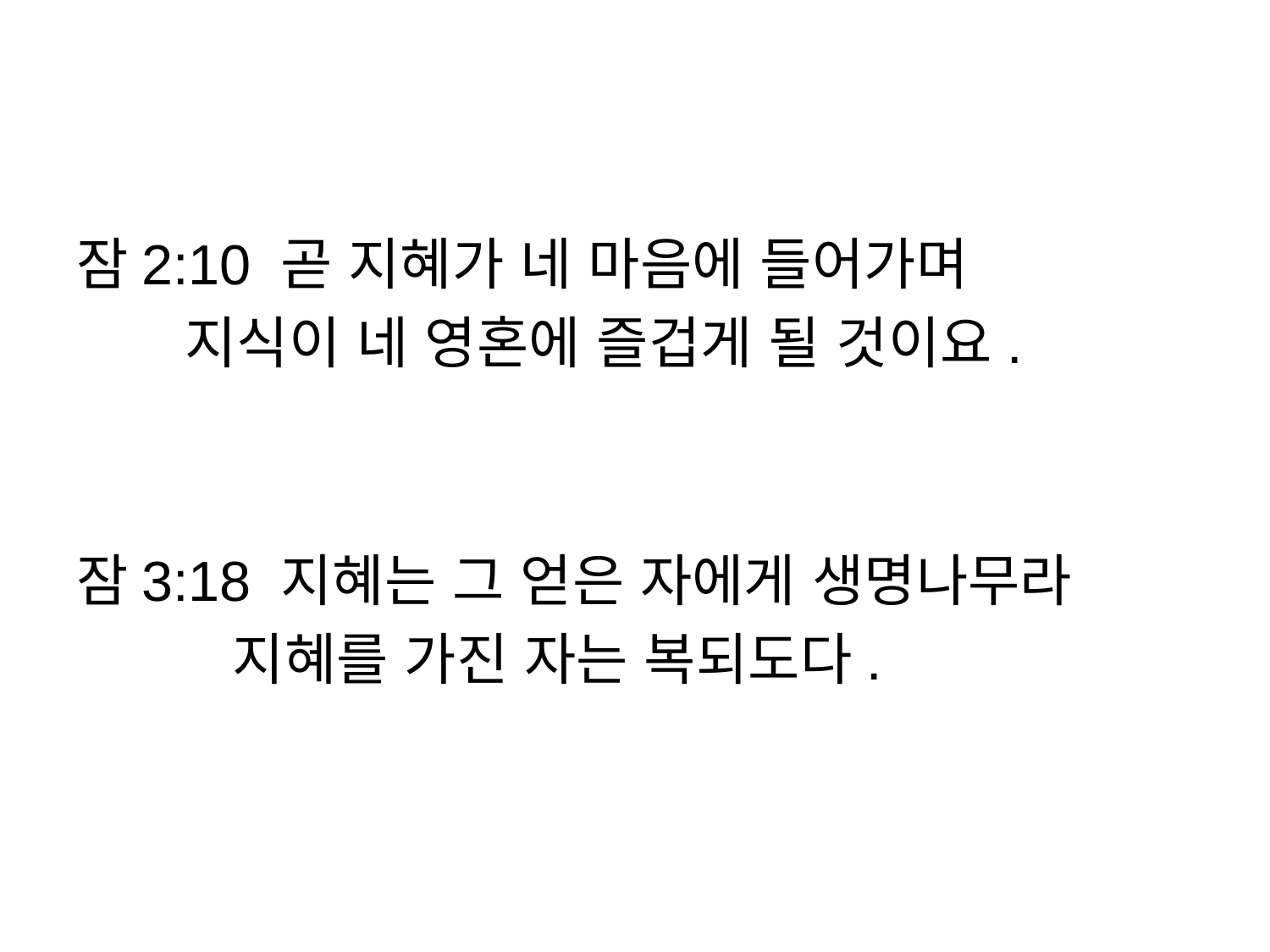

#
잠2:10 곧 지혜가 네 마음에 들어가며
      지식이 네 영혼에 즐겁게 될 것이요.

잠3:18 지혜는 그 얻은 자에게 생명나무라
         지혜를 가진 자는 복되도다.